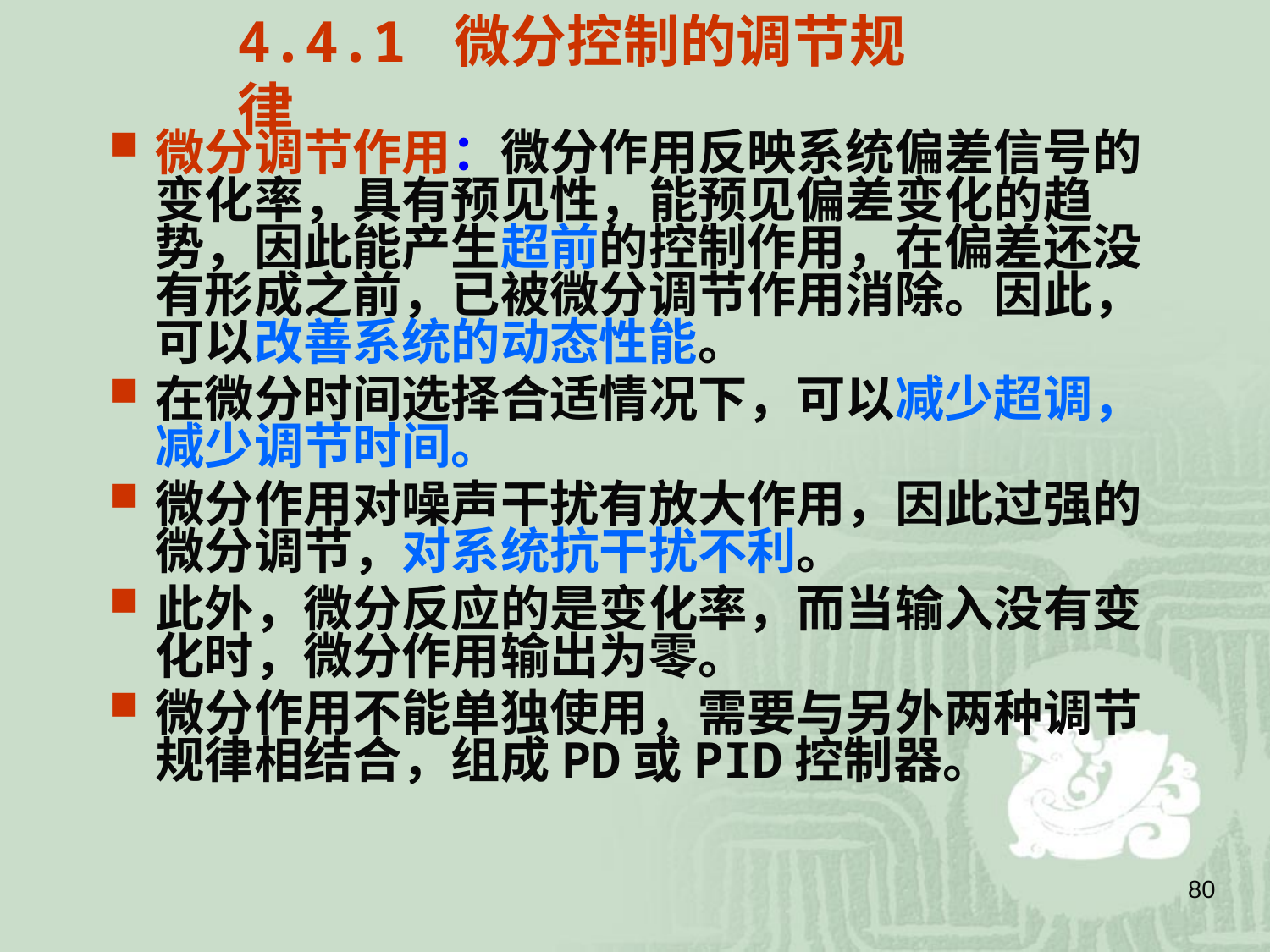

4.4.1 微分控制的调节规律
微分调节作用：微分作用反映系统偏差信号的变化率，具有预见性，能预见偏差变化的趋势，因此能产生超前的控制作用，在偏差还没有形成之前，已被微分调节作用消除。因此，可以改善系统的动态性能。
在微分时间选择合适情况下，可以减少超调，减少调节时间。
微分作用对噪声干扰有放大作用，因此过强的微分调节，对系统抗干扰不利。
此外，微分反应的是变化率，而当输入没有变化时，微分作用输出为零。
微分作用不能单独使用，需要与另外两种调节规律相结合，组成PD或PID控制器。
80